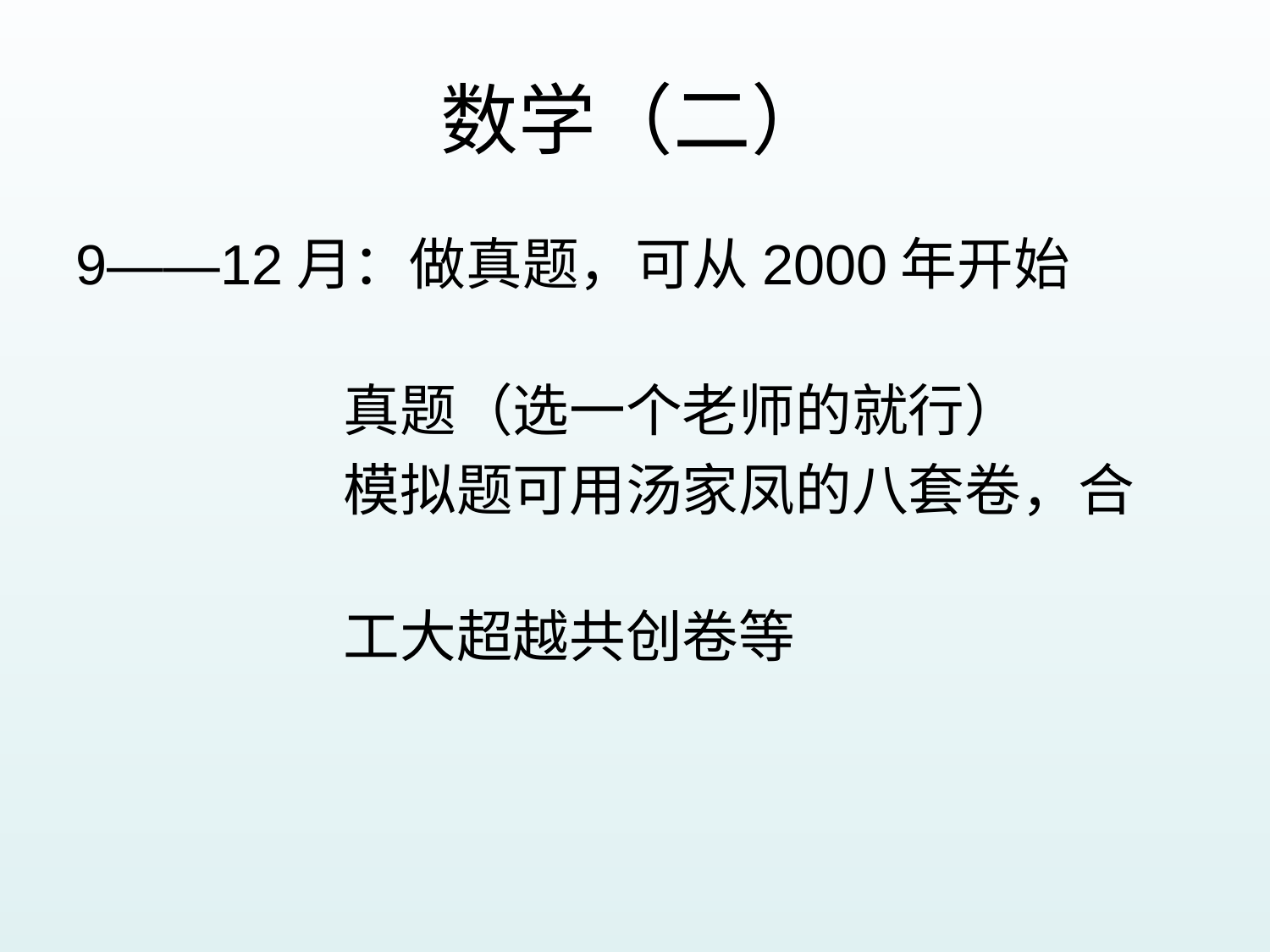

# 数学（二）
9——12月：做真题，可从2000年开始
                    真题（选一个老师的就行）
                    模拟题可用汤家凤的八套卷，合
                    工大超越共创卷等